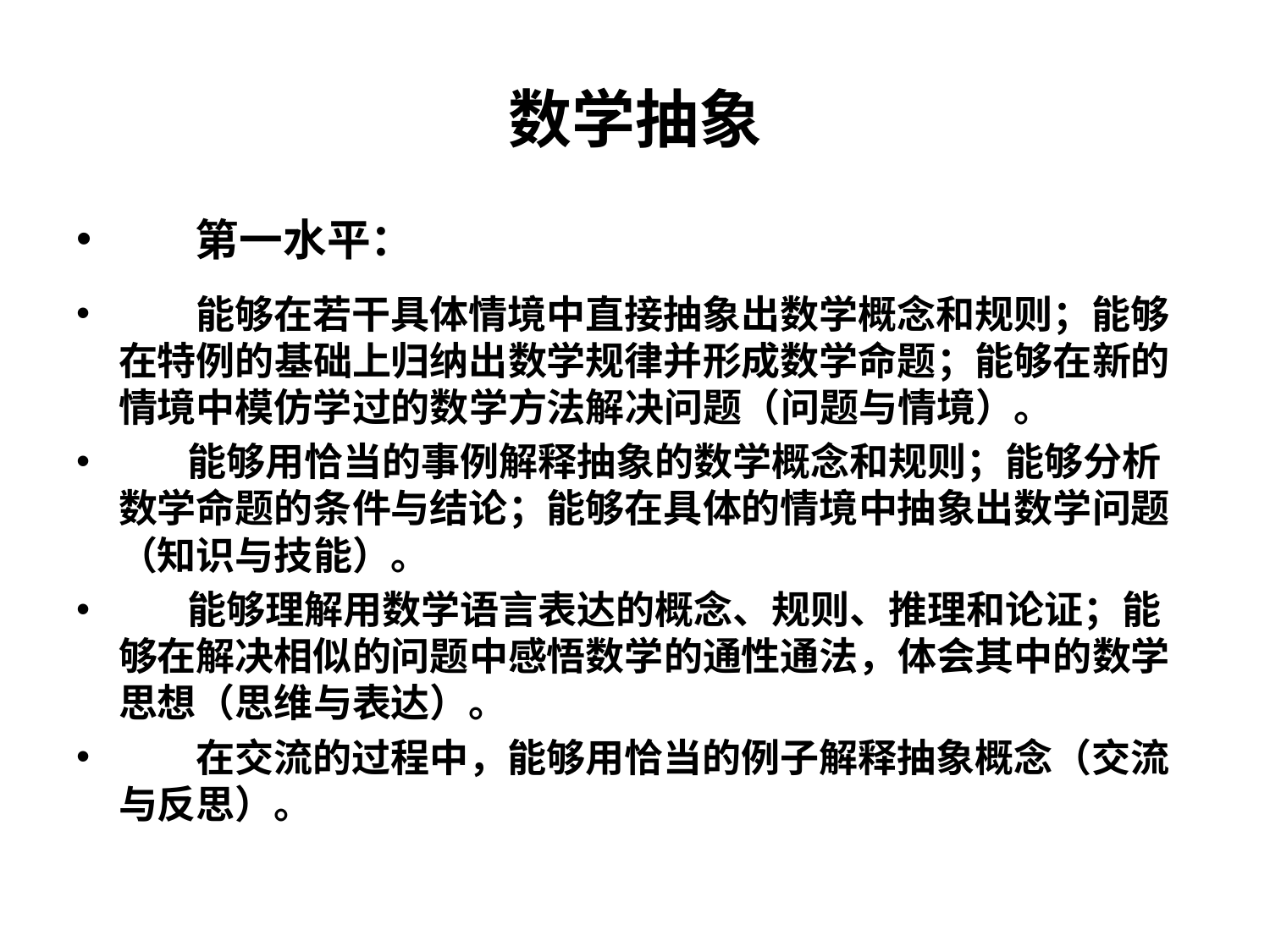

# 数学抽象
       第一水平：

        能够在若干具体情境中直接抽象出数学概念和规则；能够在特例的基础上归纳出数学规律并形成数学命题；能够在新的情境中模仿学过的数学方法解决问题（问题与情境）。
       能够用恰当的事例解释抽象的数学概念和规则；能够分析数学命题的条件与结论；能够在具体的情境中抽象出数学问题（知识与技能）。
       能够理解用数学语言表达的概念、规则、推理和论证；能够在解决相似的问题中感悟数学的通性通法，体会其中的数学思想（思维与表达）。
        在交流的过程中，能够用恰当的例子解释抽象概念（交流与反思）。